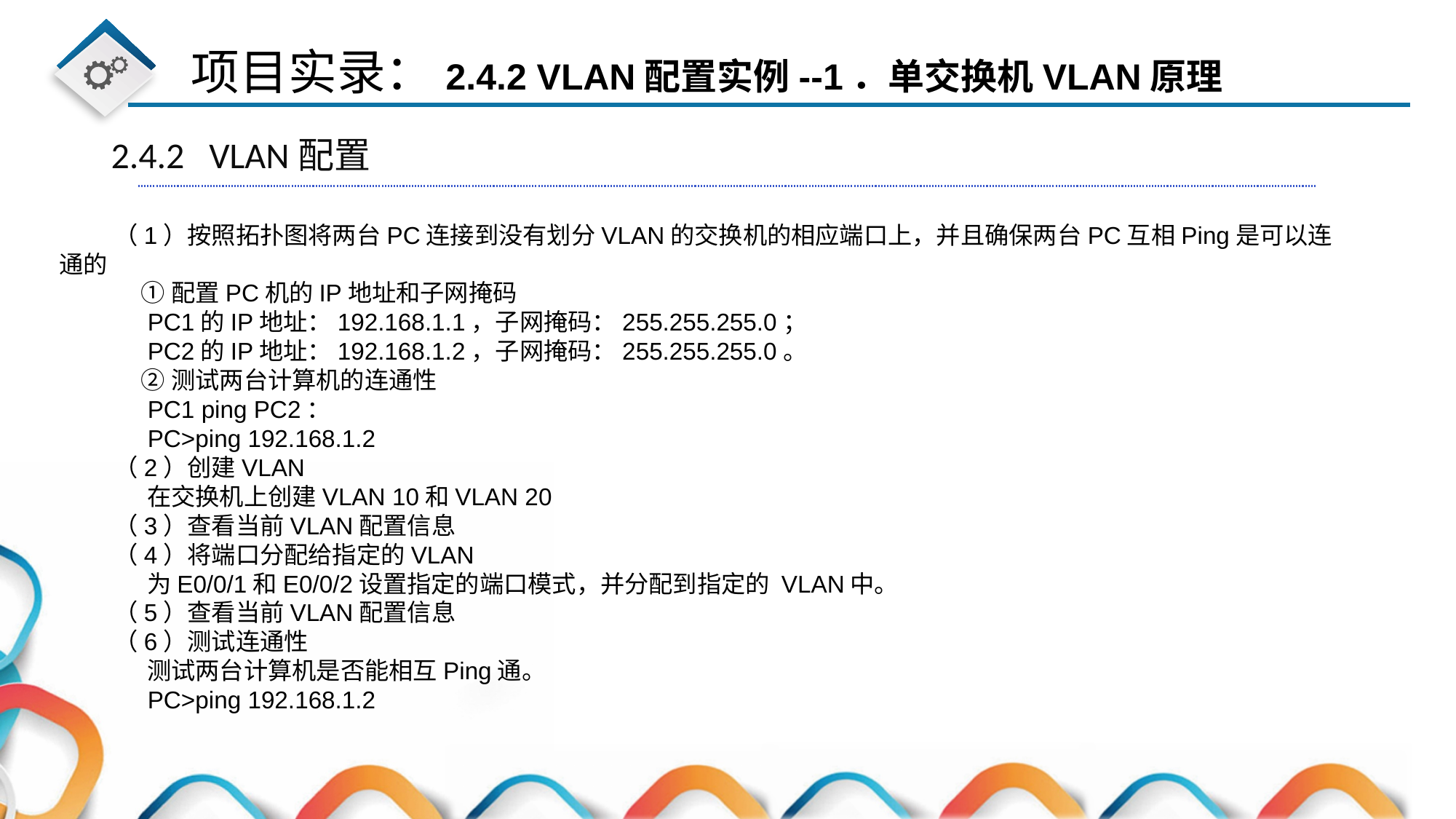

2.4.2   VLAN配置

（1）按照拓扑图将两台PC连接到没有划分VLAN的交换机的相应端口上，并且确保两台PC互相Ping是可以连通的
     ①配置PC机的IP地址和子网掩码
     PC1的IP地址：192.168.1.1，子网掩码：255.255.255.0；
     PC2的IP地址：192.168.1.2，子网掩码：255.255.255.0。
     ②测试两台计算机的连通性
     PC1 ping PC2：
     PC>ping 192.168.1.2
（2）创建VLAN
     在交换机上创建VLAN 10和VLAN 20
（3）查看当前VLAN配置信息
（4）将端口分配给指定的VLAN
     为E0/0/1和E0/0/2设置指定的端口模式，并分配到指定的 VLAN中。
（5）查看当前VLAN配置信息
（6）测试连通性
     测试两台计算机是否能相互Ping通。
     PC>ping 192.168.1.2